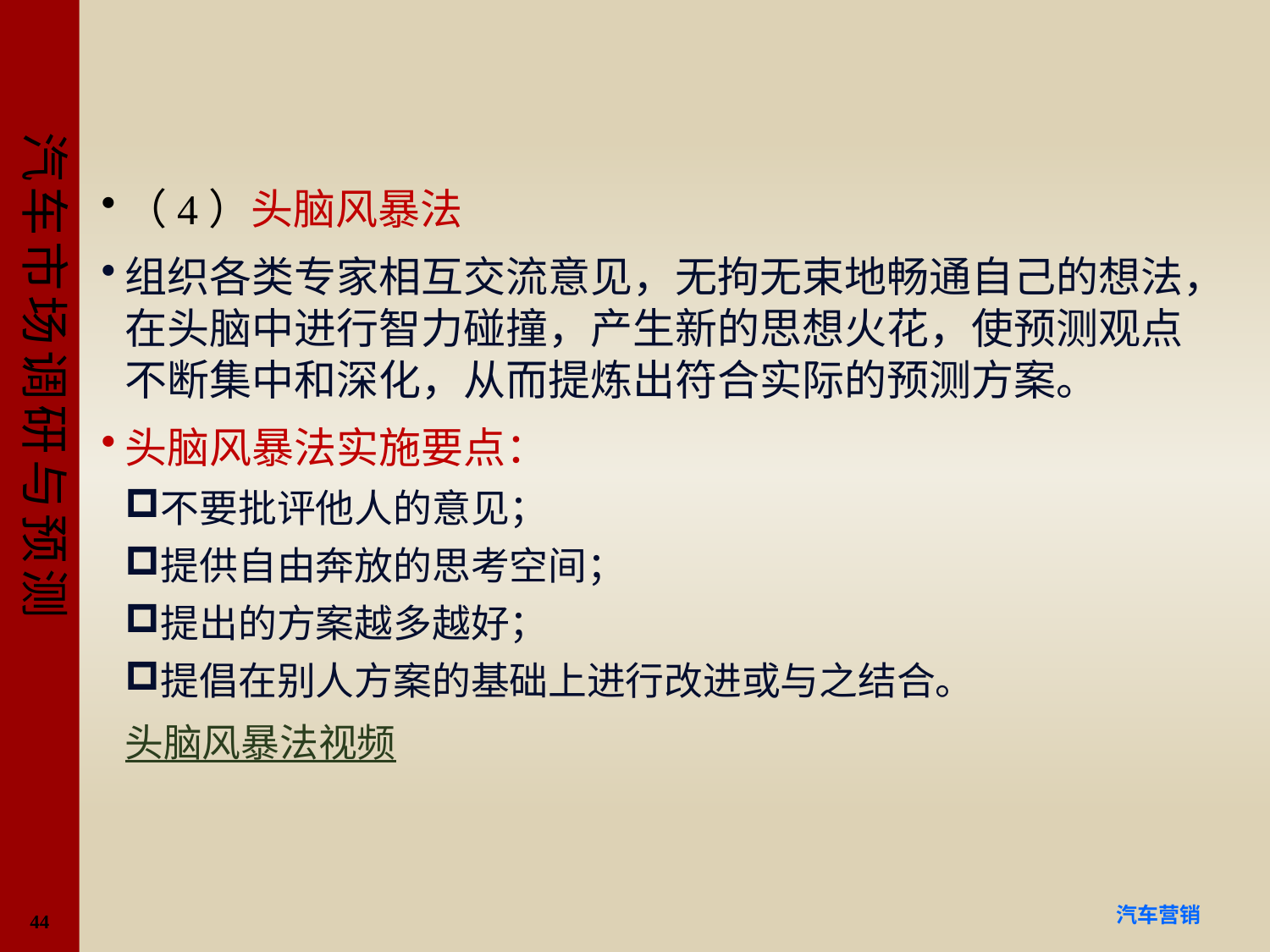

#
（4）头脑风暴法
组织各类专家相互交流意见，无拘无束地畅通自己的想法，在头脑中进行智力碰撞，产生新的思想火花，使预测观点不断集中和深化，从而提炼出符合实际的预测方案。
头脑风暴法实施要点：
不要批评他人的意见；
提供自由奔放的思考空间；
提出的方案越多越好；
提倡在别人方案的基础上进行改进或与之结合。
头脑风暴法视频
44